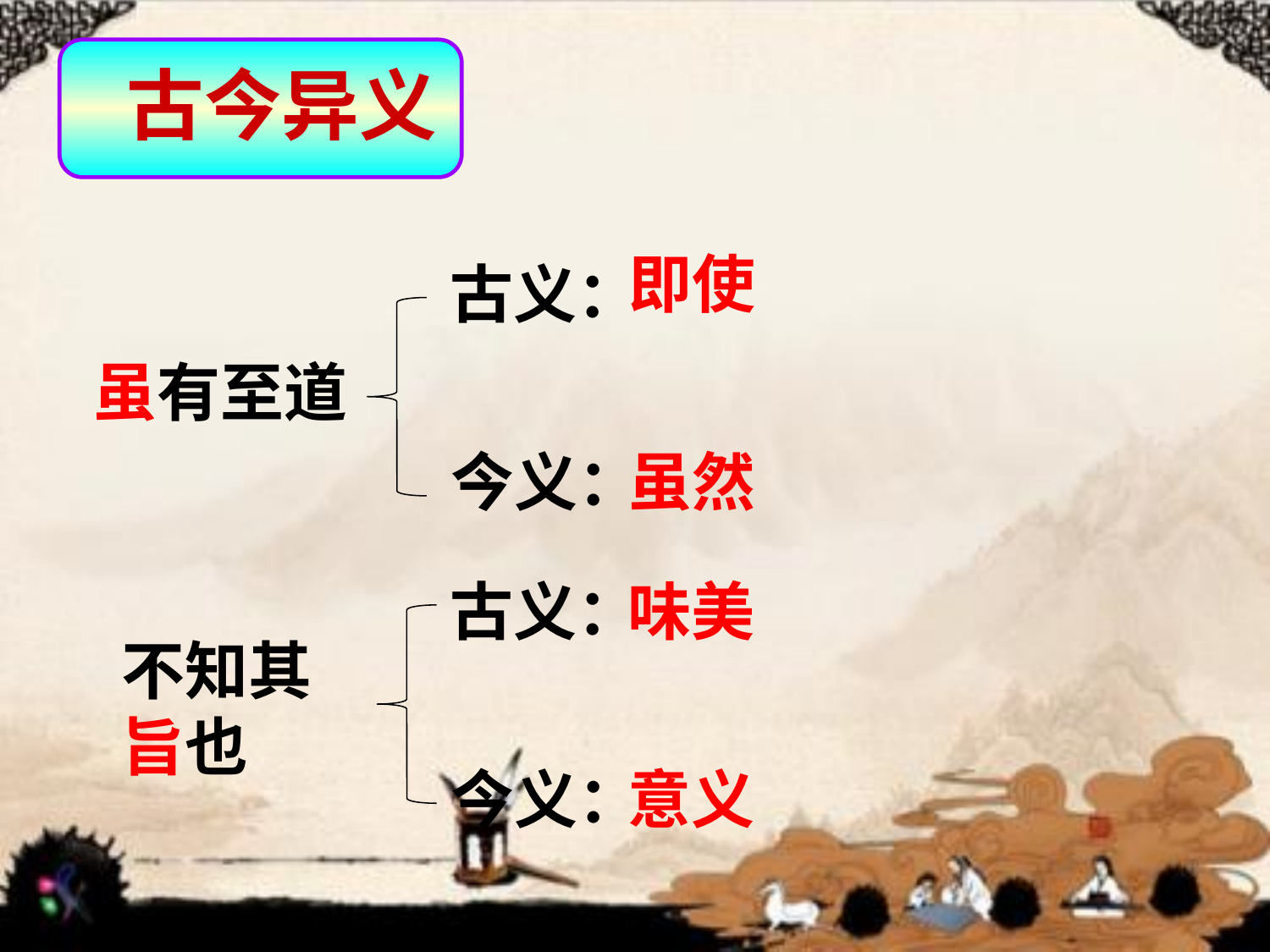

古今异义
即使
古义：

虽有至道
今义：
虽然
古义：
味美

不知其旨也
今义：
意义